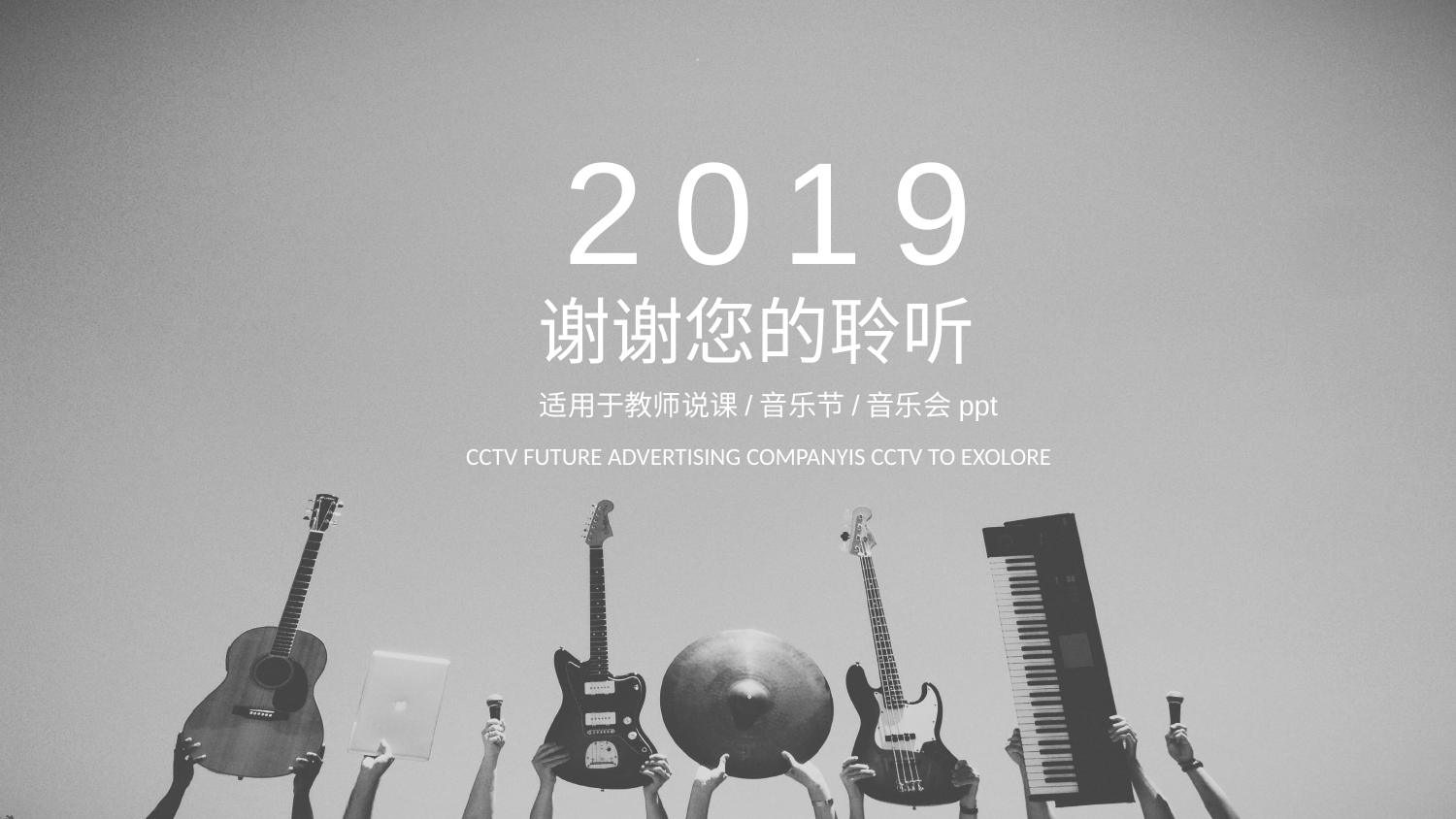

2 0 1 9
谢谢您的聆听
适用于教师说课/音乐节/音乐会ppt
CCTV FUTURE ADVERTISING COMPANYIS CCTV TO EXOLORE